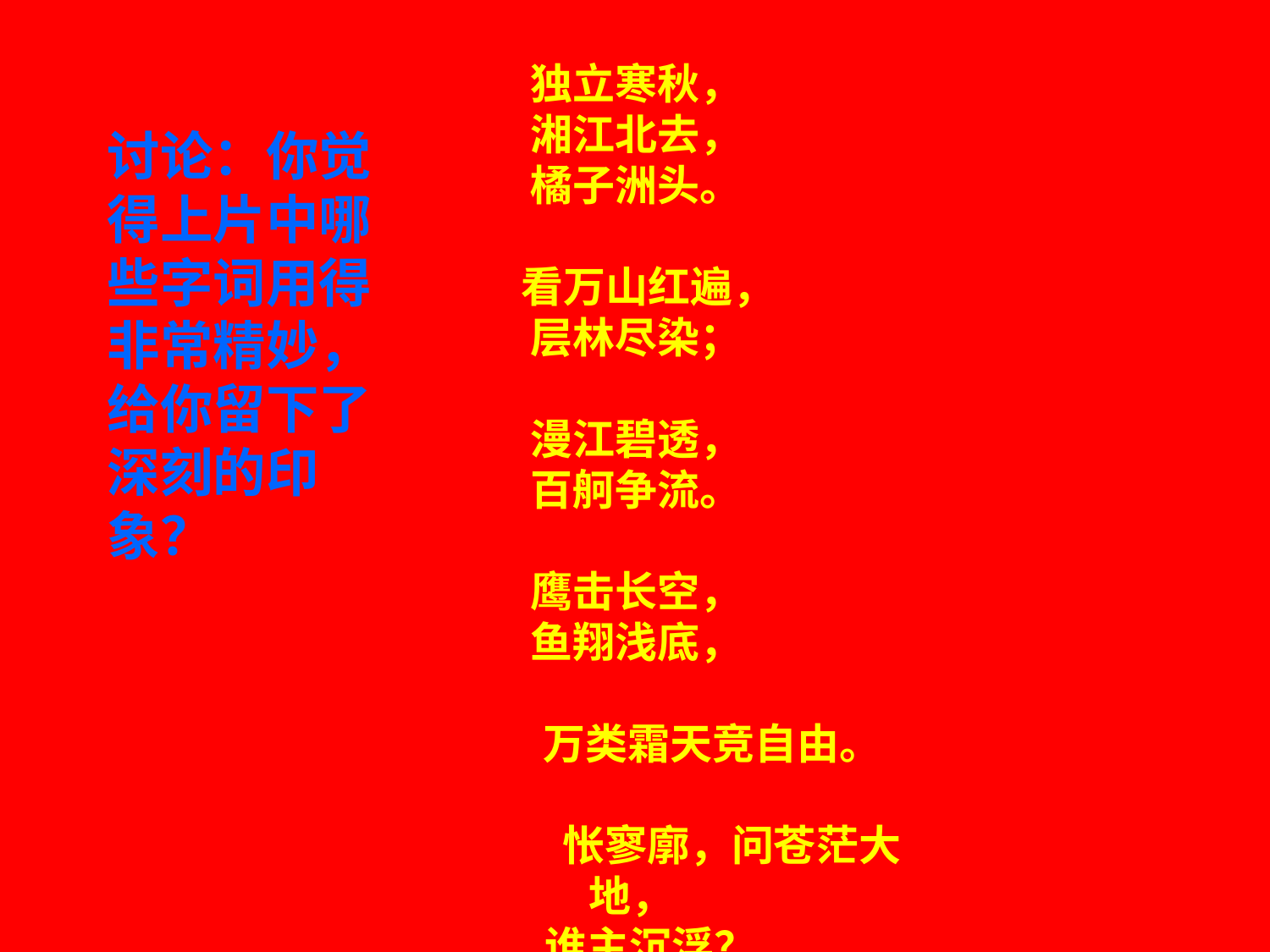

独立寒秋，
                    湘江北去，
                    橘子洲头。

                   看万山红遍，
                    层林尽染；
                    漫江碧透，
                    百舸争流。
                    鹰击长空，
                    鱼翔浅底，
                万类霜天竞自由。

                    怅寥廓，问苍茫大地，
   谁主沉浮？

讨论：你觉得上片中哪些字词用得非常精妙，给你留下了深刻的印象？